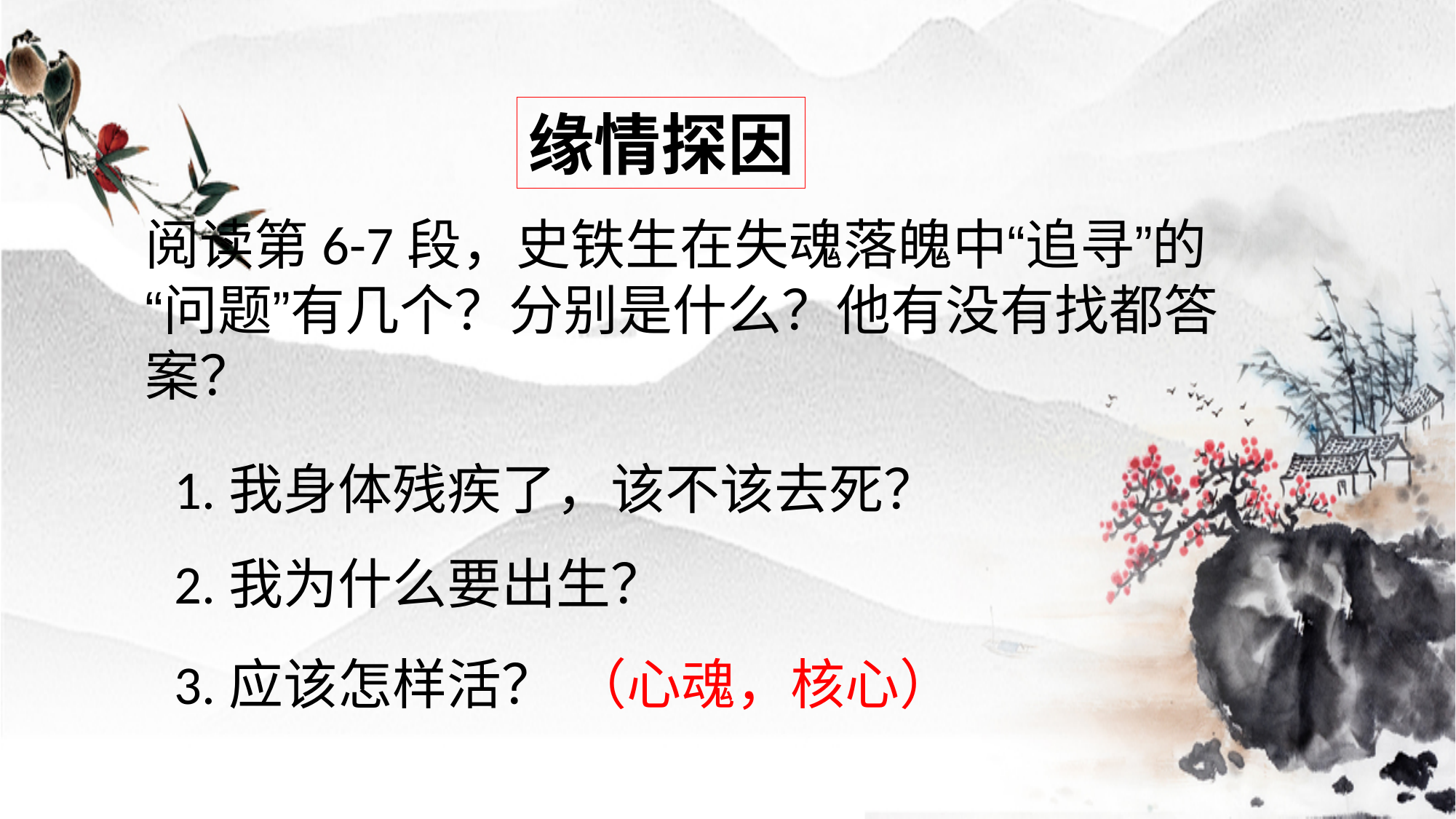

缘情探因
阅读第6-7段，史铁生在失魂落魄中“追寻”的“问题”有几个？分别是什么？他有没有找都答案？
1.我身体残疾了，该不该去死？
2.我为什么要出生？
3.应该怎样活？
（心魂，核心）